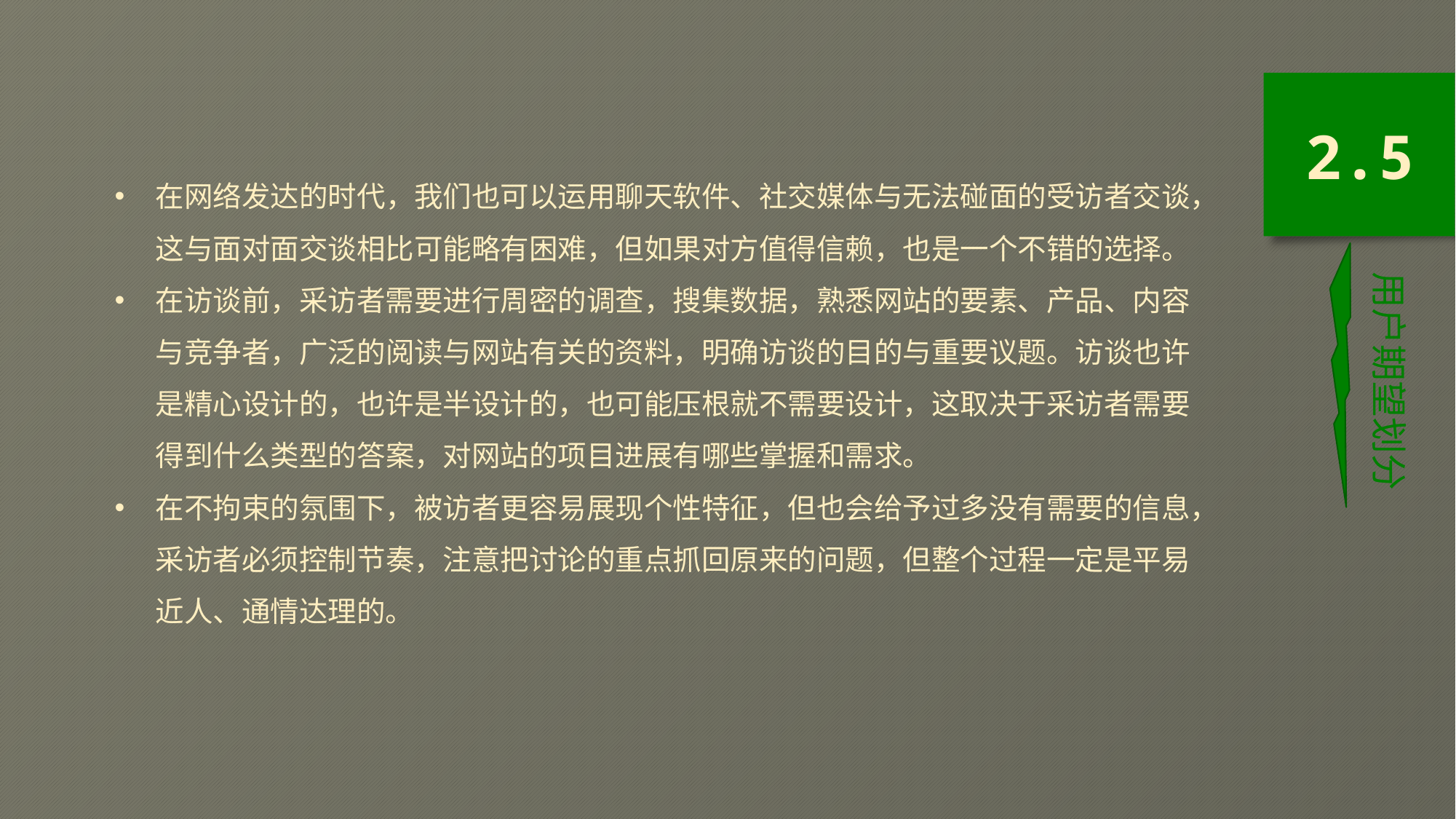

2.5
在网络发达的时代，我们也可以运用聊天软件、社交媒体与无法碰面的受访者交谈，这与面对面交谈相比可能略有困难，但如果对方值得信赖，也是一个不错的选择。
在访谈前，采访者需要进行周密的调查，搜集数据，熟悉网站的要素、产品、内容与竞争者，广泛的阅读与网站有关的资料，明确访谈的目的与重要议题。访谈也许是精心设计的，也许是半设计的，也可能压根就不需要设计，这取决于采访者需要得到什么类型的答案，对网站的项目进展有哪些掌握和需求。
在不拘束的氛围下，被访者更容易展现个性特征，但也会给予过多没有需要的信息，采访者必须控制节奏，注意把讨论的重点抓回原来的问题，但整个过程一定是平易近人、通情达理的。

用户期望划分